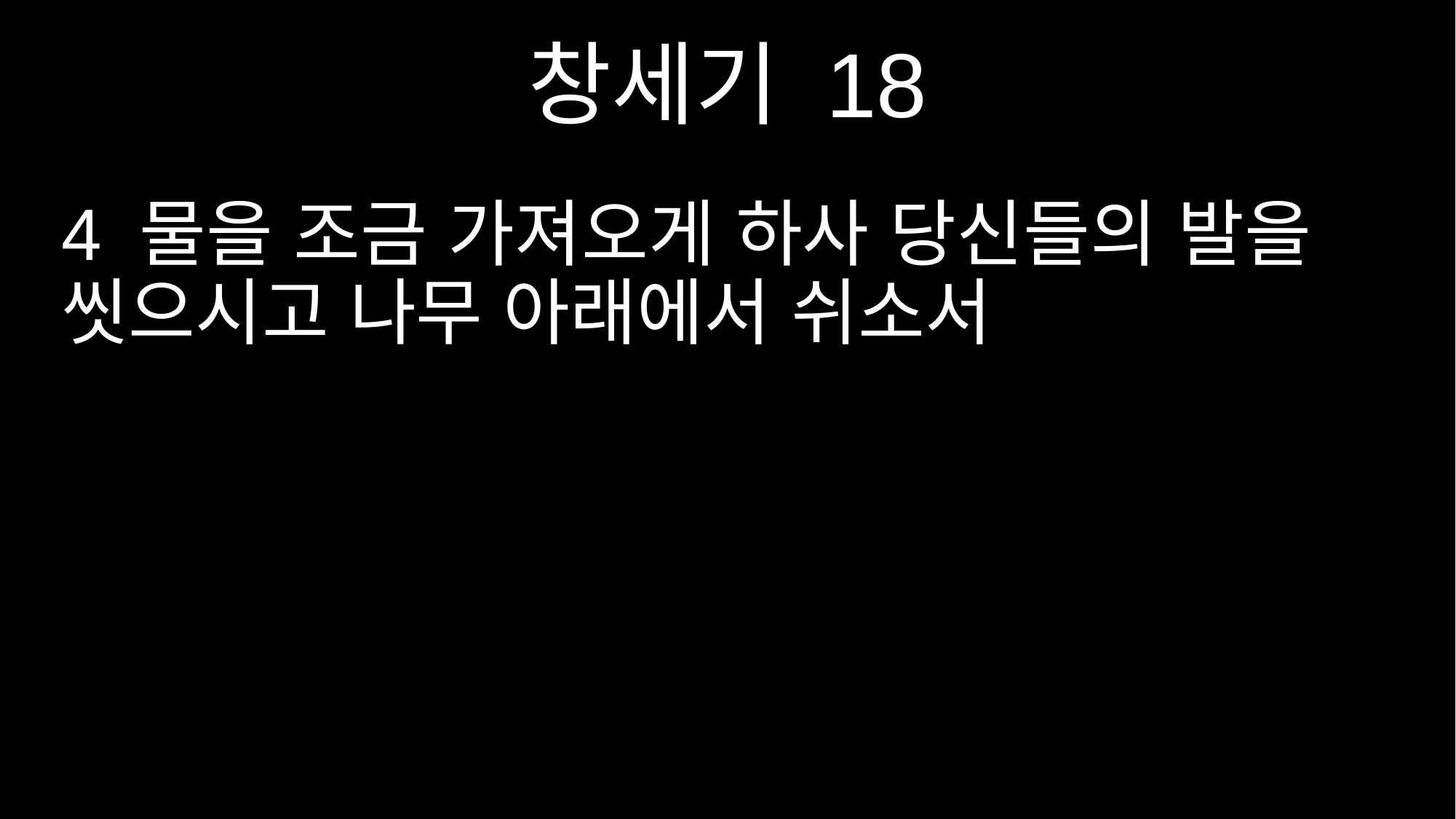

창세기 18
4 물을 조금 가져오게 하사 당신들의 발을 씻으시고 나무 아래에서 쉬소서